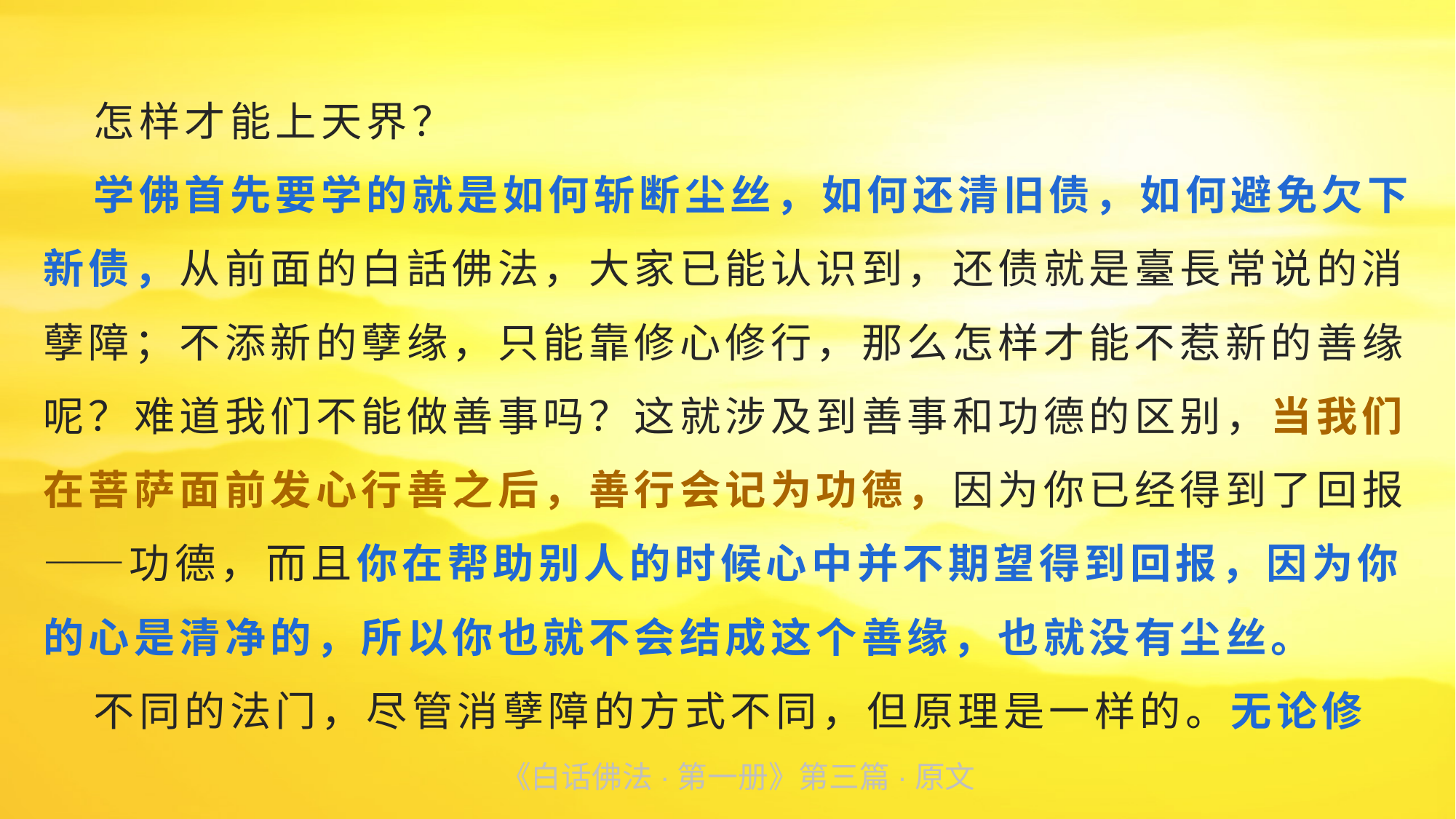

怎样才能上天界？
   学佛首先要学的就是如何斩断尘丝，如何还清旧债，如何避免欠下新债，从前面的白話佛法，大家已能认识到，还债就是臺長常说的消孽障；不添新的孽缘，只能靠修心修行，那么怎样才能不惹新的善缘呢？难道我们不能做善事吗？这就涉及到善事和功德的区别，当我们在菩萨面前发心行善之后，善行会记为功德，因为你已经得到了回报——功德，而且你在帮助别人的时候心中并不期望得到回报，因为你的心是清净的，所以你也就不会结成这个善缘，也就没有尘丝。
   不同的法门，尽管消孽障的方式不同，但原理是一样的。无论修
  《白话佛法·第一册》第三篇·原文